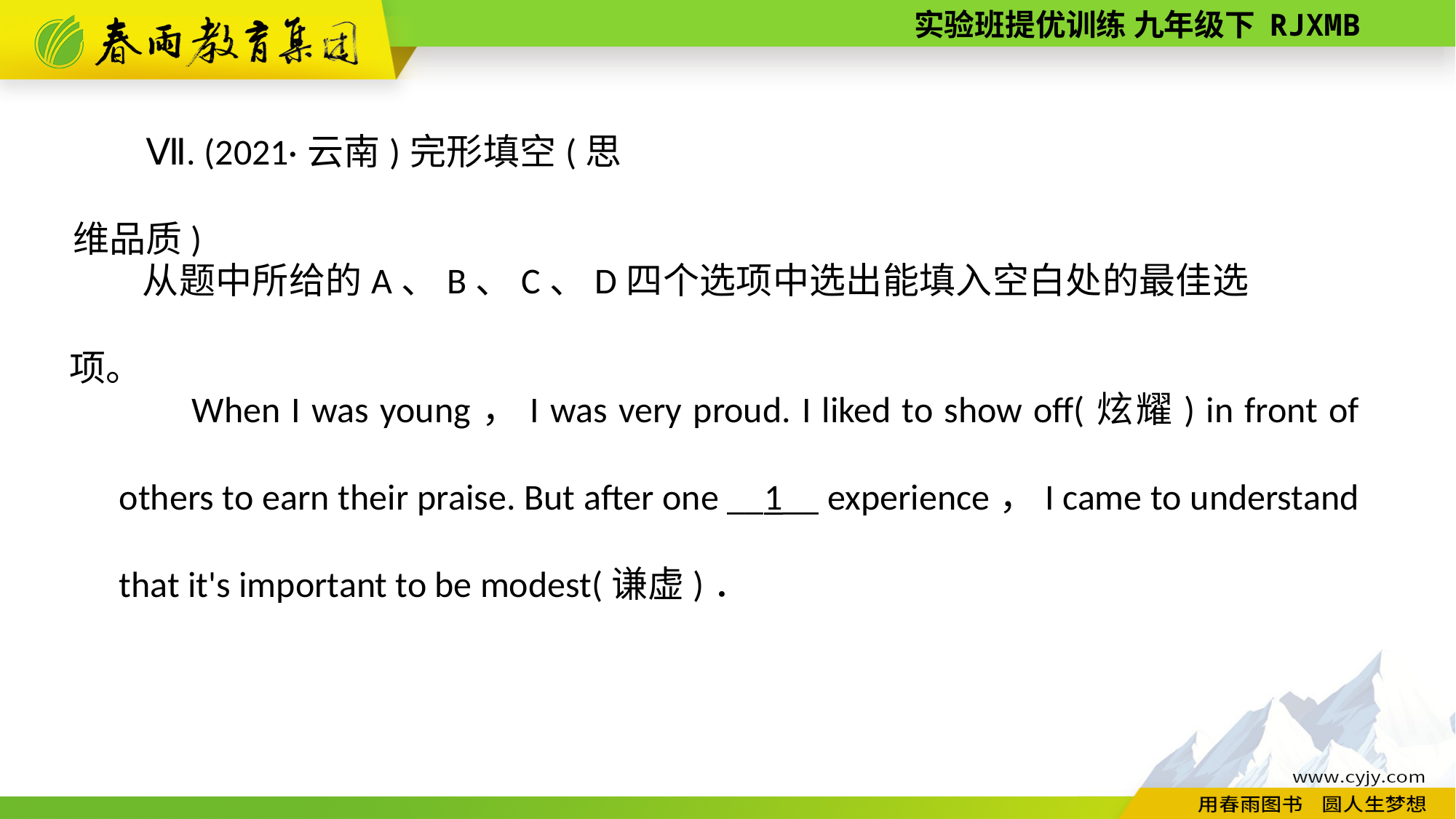

Ⅶ. (2021·云南)完形填空(思维品质)
从题中所给的A、B、C、D四个选项中选出能填入空白处的最佳选项。
When I was young，I was very proud. I liked to show off(炫耀) in front of others to earn their praise. But after one __1__ experience，I came to understand that it's important to be modest(谦虚)．